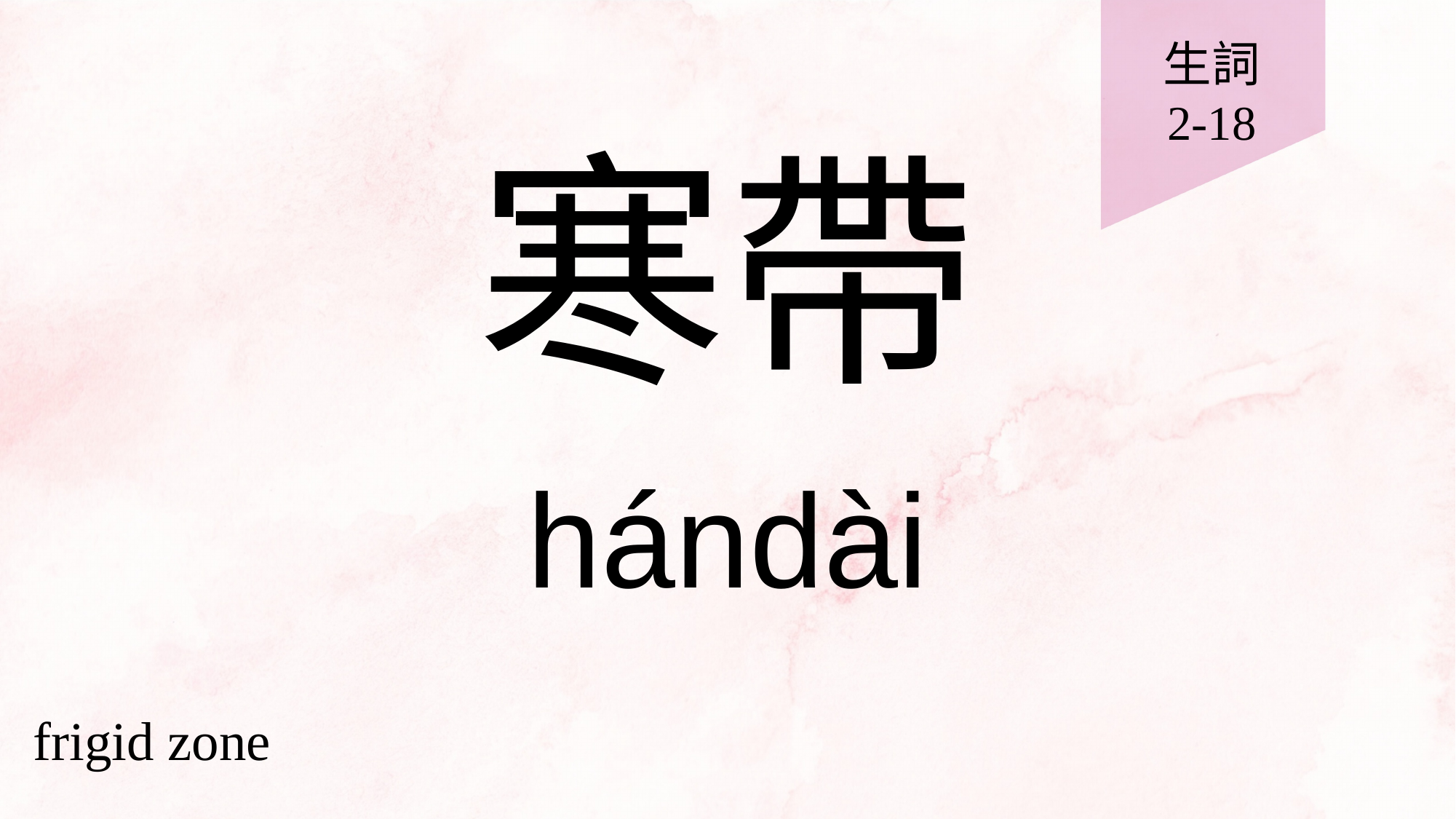

生詞
2-18
# 寒帶
hándài
frigid zone